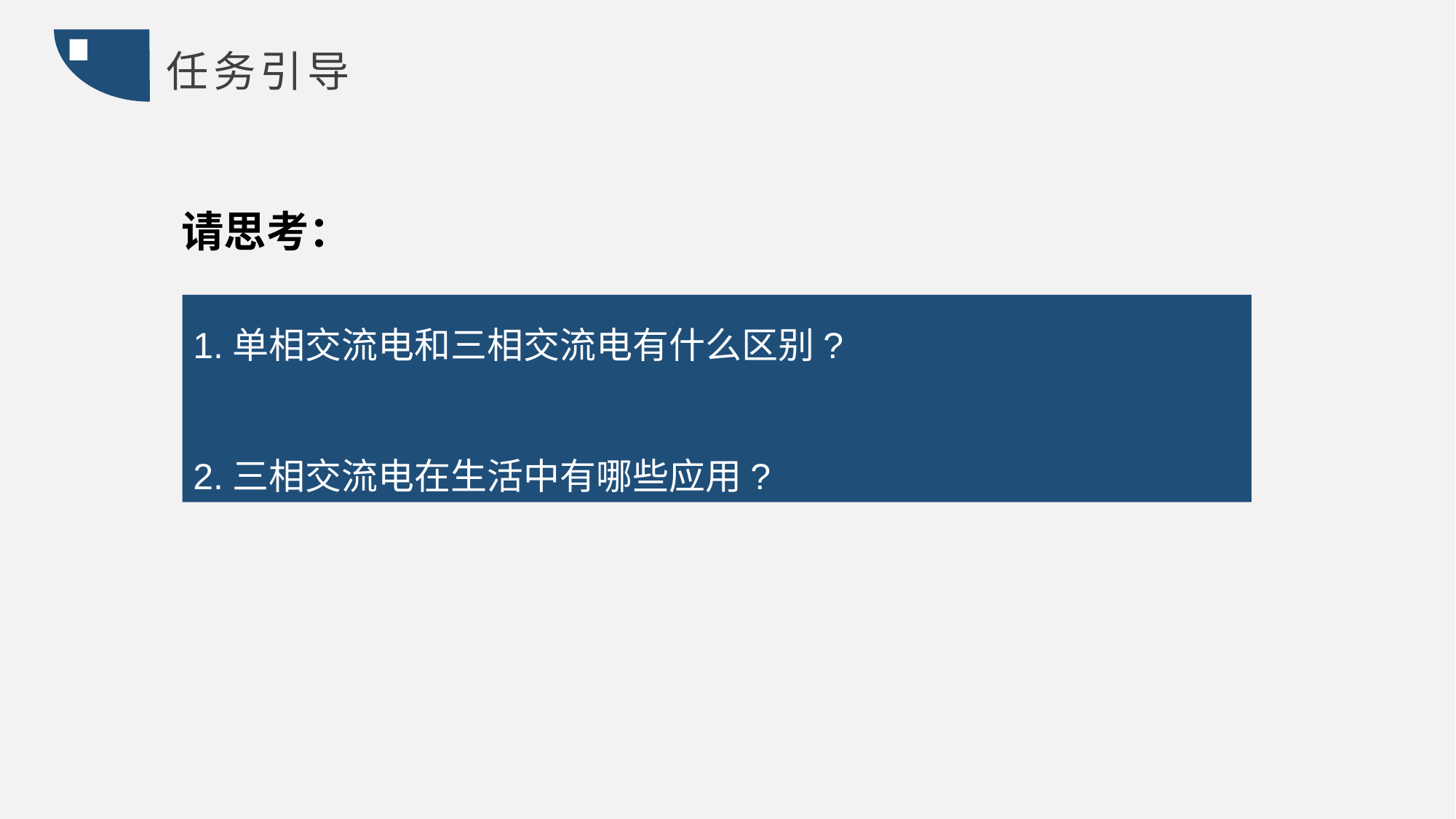

任务引导
请思考：
1.单相交流电和三相交流电有什么区别?

2.三相交流电在生活中有哪些应用?